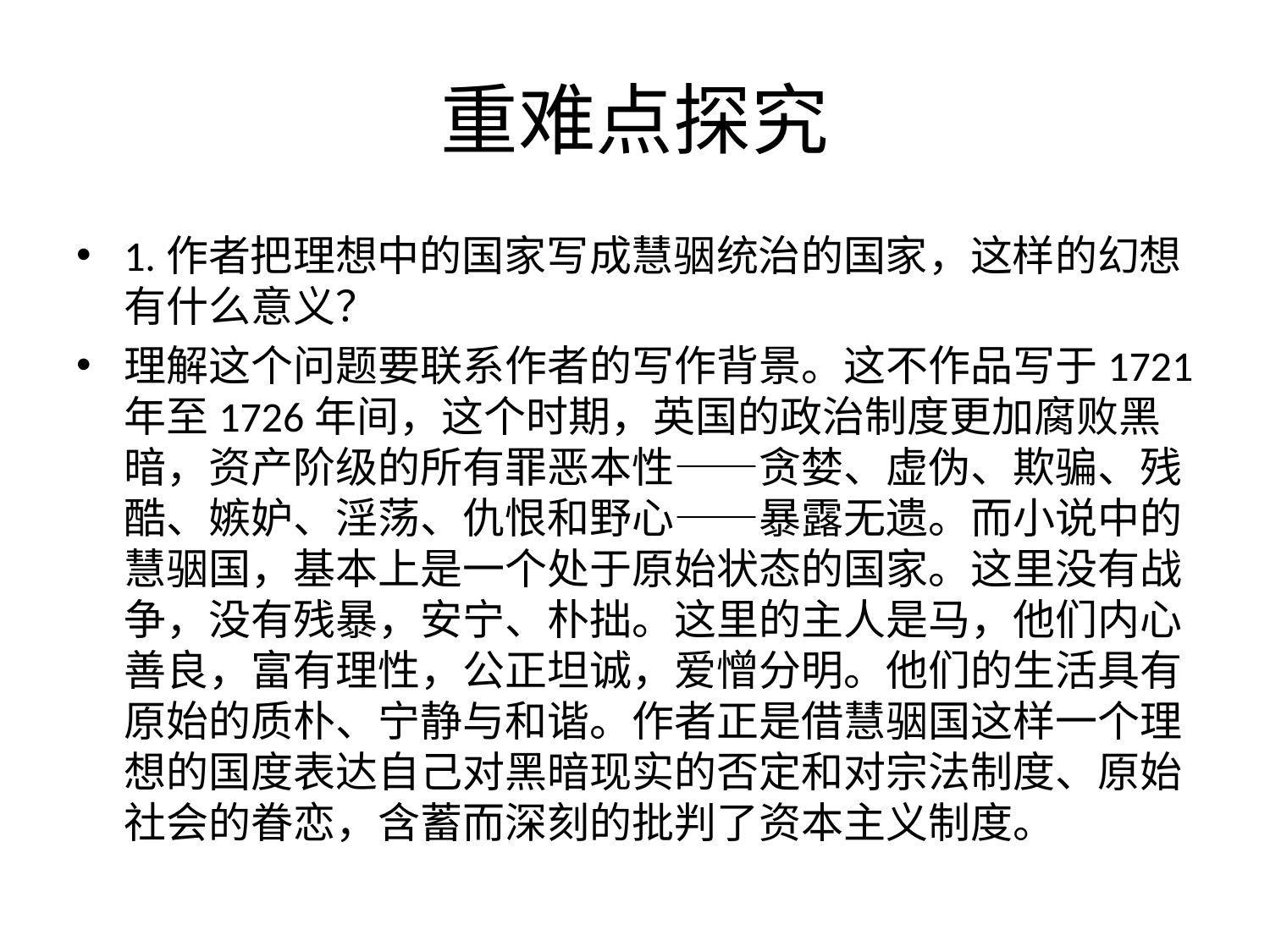

# 重难点探究
1.作者把理想中的国家写成慧骃统治的国家，这样的幻想有什么意义？
理解这个问题要联系作者的写作背景。这不作品写于1721年至1726年间，这个时期，英国的政治制度更加腐败黑暗，资产阶级的所有罪恶本性——贪婪、虚伪、欺骗、残酷、嫉妒、淫荡、仇恨和野心——暴露无遗。而小说中的慧骃国，基本上是一个处于原始状态的国家。这里没有战争，没有残暴，安宁、朴拙。这里的主人是马，他们内心善良，富有理性，公正坦诚，爱憎分明。他们的生活具有原始的质朴、宁静与和谐。作者正是借慧骃国这样一个理想的国度表达自己对黑暗现实的否定和对宗法制度、原始社会的眷恋，含蓄而深刻的批判了资本主义制度。